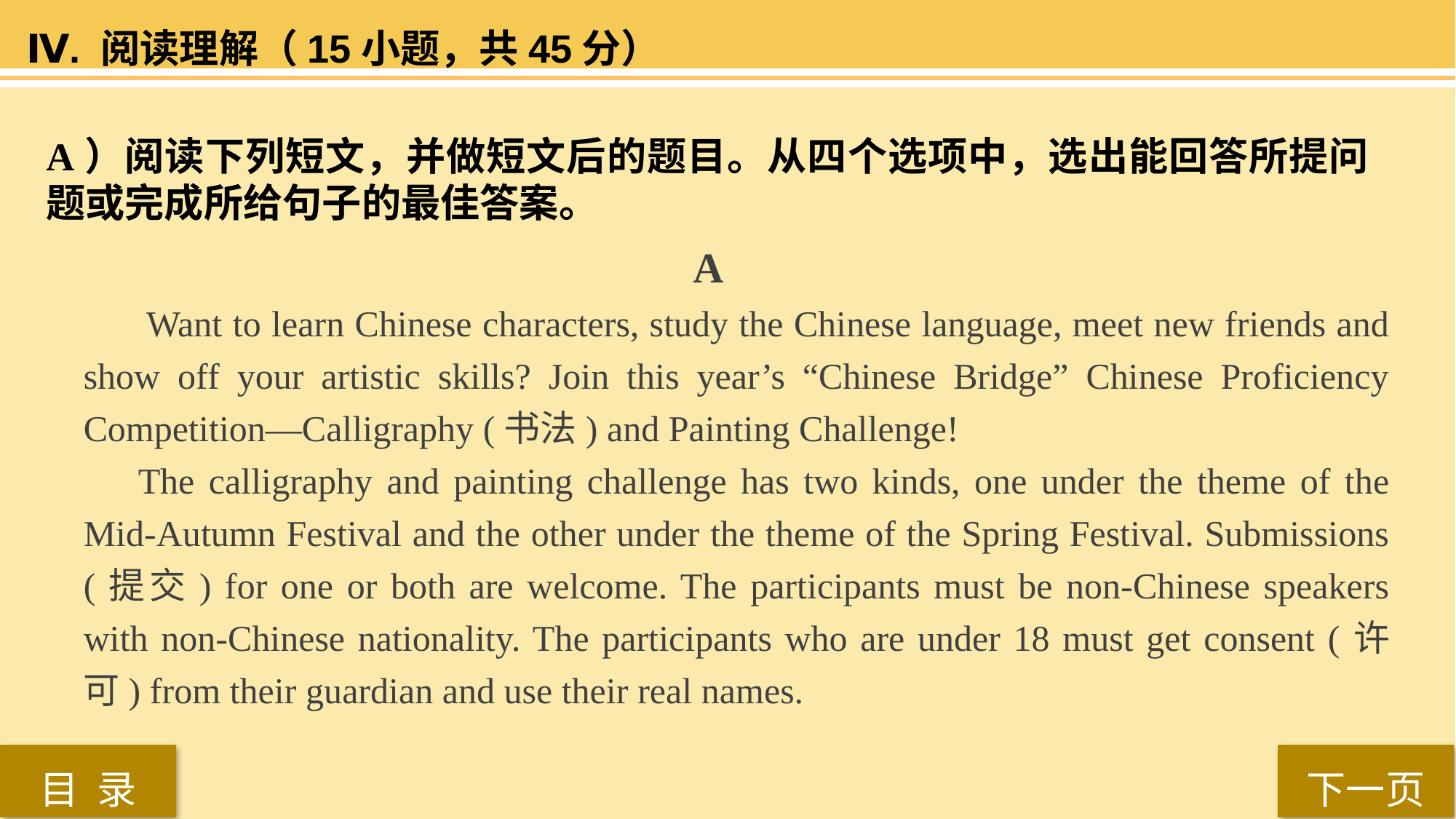

Ⅳ. 阅读理解（15小题，共45分）
A）阅读下列短文，并做短文后的题目。从四个选项中，选出能回答所提问题或完成所给句子的最佳答案。
                                                                   A
      Want to learn Chinese characters, study the Chinese language, meet new friends and show off your artistic skills? Join this year’s “Chinese Bridge” Chinese Proficiency Competition—Calligraphy (书法) and Painting Challenge!
The calligraphy and painting challenge has two kinds, one under the theme of the Mid-Autumn Festival and the other under the theme of the Spring Festival. Submissions (提交) for one or both are welcome. The participants must be non-Chinese speakers with non-Chinese nationality. The participants who are under 18 must get consent (许可) from their guardian and use their real names.